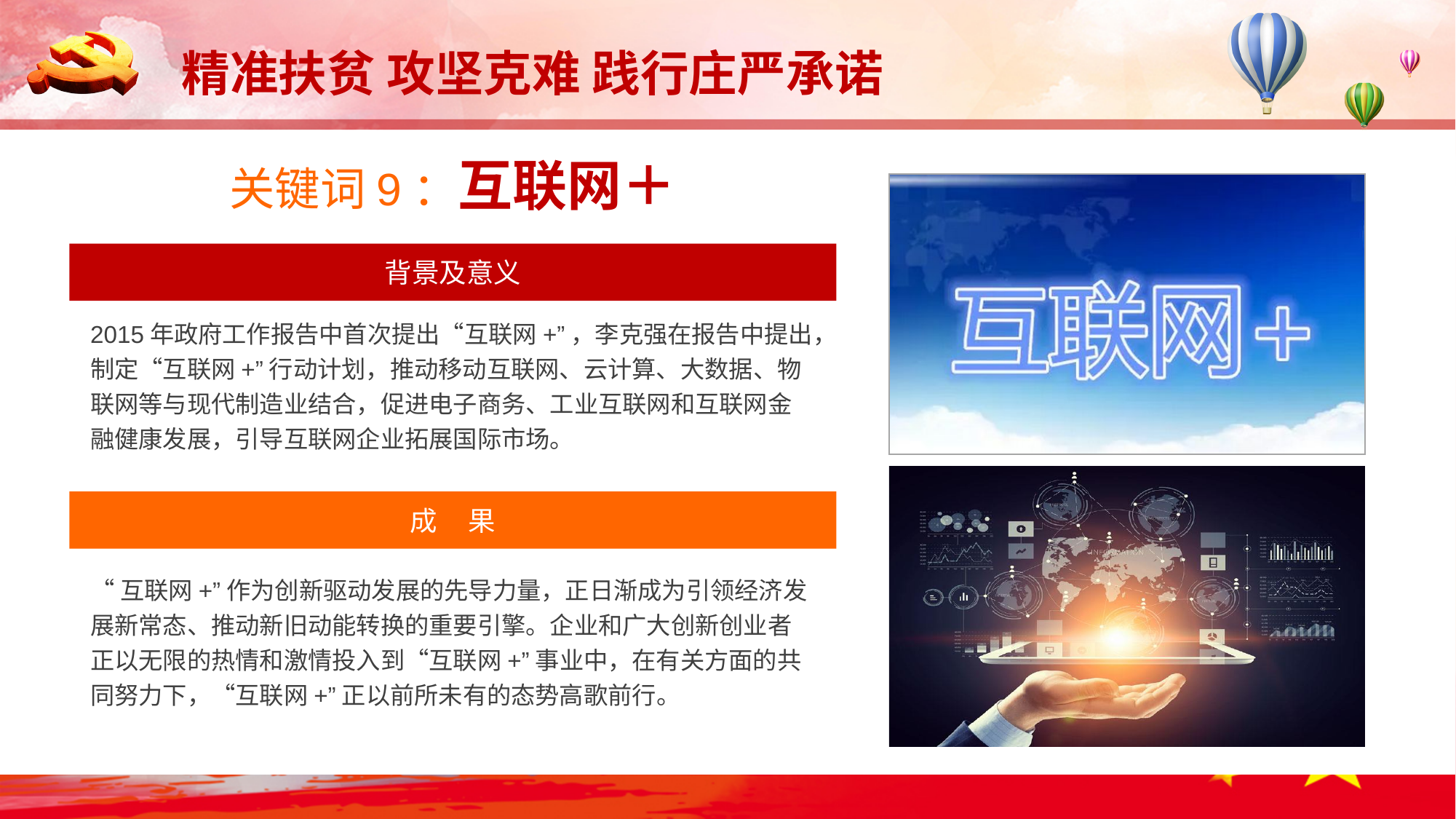

关键词9：互联网＋

背景及意义
2015年政府工作报告中首次提出“互联网+”，李克强在报告中提出，制定“互联网+”行动计划，推动移动互联网、云计算、大数据、物联网等与现代制造业结合，促进电子商务、工业互联网和互联网金融健康发展，引导互联网企业拓展国际市场。

成     果
“互联网+”作为创新驱动发展的先导力量，正日渐成为引领经济发展新常态、推动新旧动能转换的重要引擎。企业和广大创新创业者正以无限的热情和激情投入到“互联网+”事业中，在有关方面的共同努力下，“互联网+”正以前所未有的态势高歌前行。